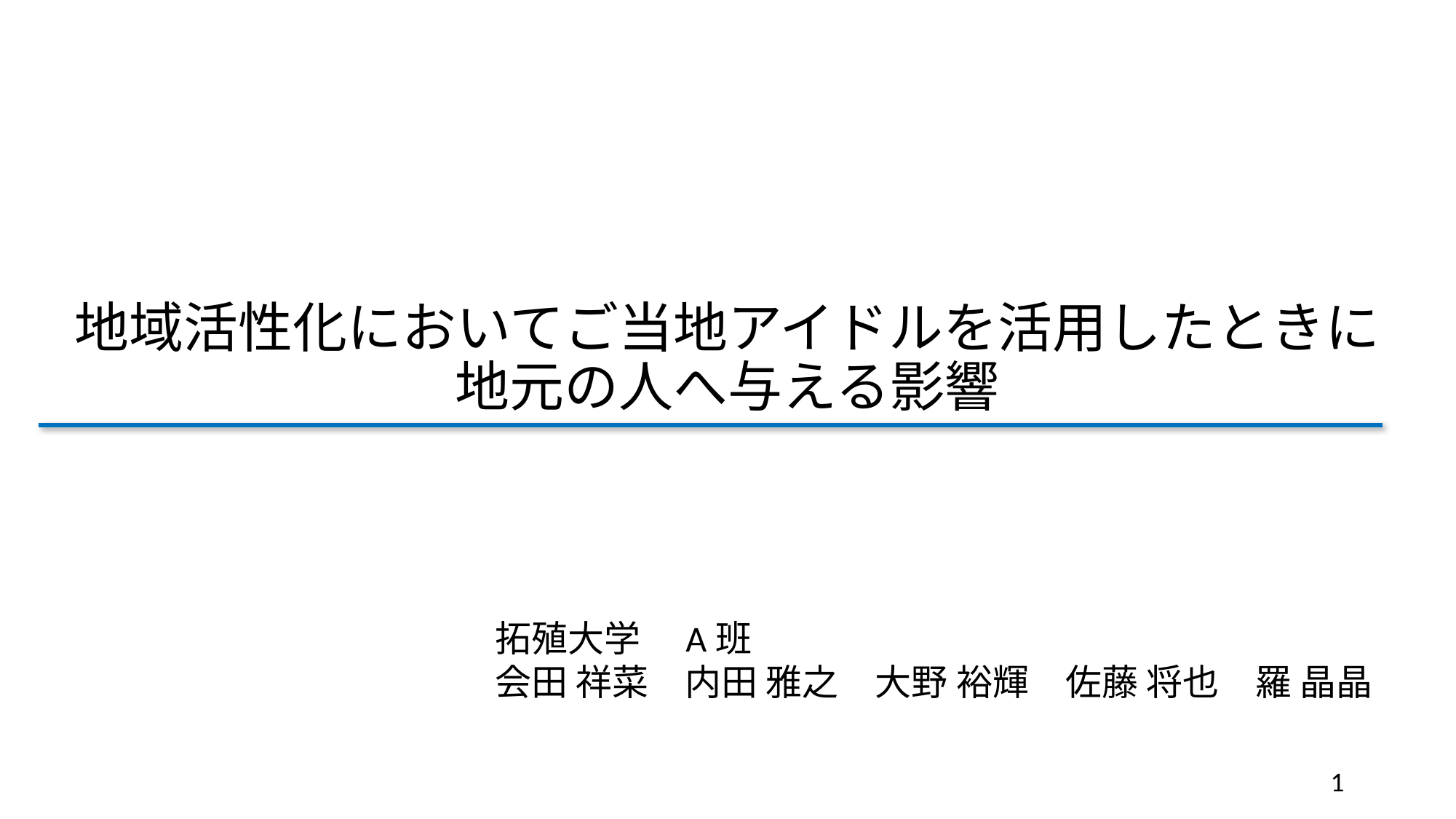

# 地域活性化においてご当地アイドルを活用したときに 地元の人へ与える影響

拓殖大学　A班
会田 祥菜　内田 雅之　大野 裕輝　佐藤 将也　羅 晶晶
1